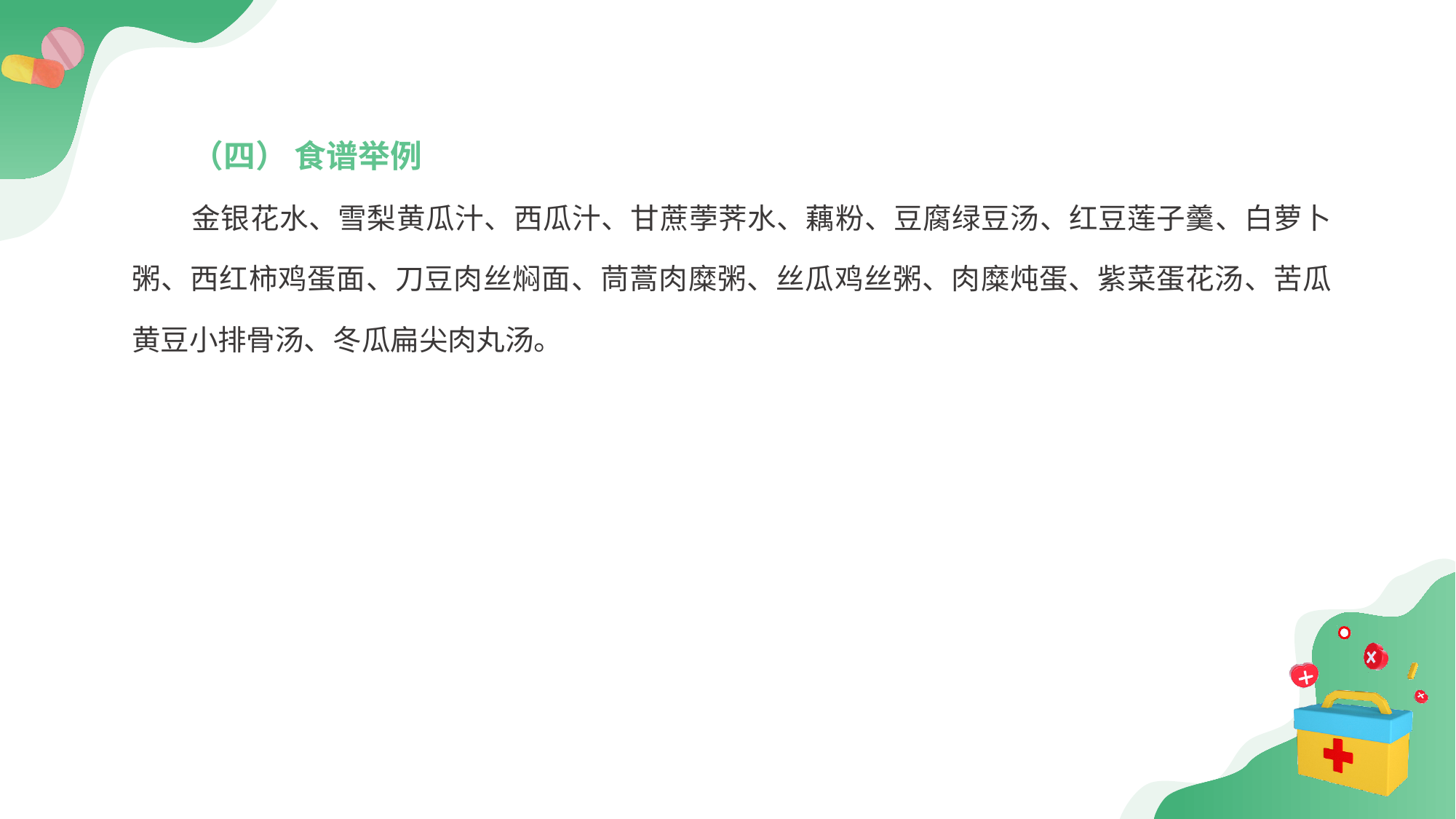

（四） 食谱举例
金银花水、雪梨黄瓜汁、西瓜汁、甘蔗荸荠水、藕粉、豆腐绿豆汤、红豆莲子羹、白萝卜粥、西红柿鸡蛋面、刀豆肉丝焖面、茼蒿肉糜粥、丝瓜鸡丝粥、肉糜炖蛋、紫菜蛋花汤、苦瓜黄豆小排骨汤、冬瓜扁尖肉丸汤。